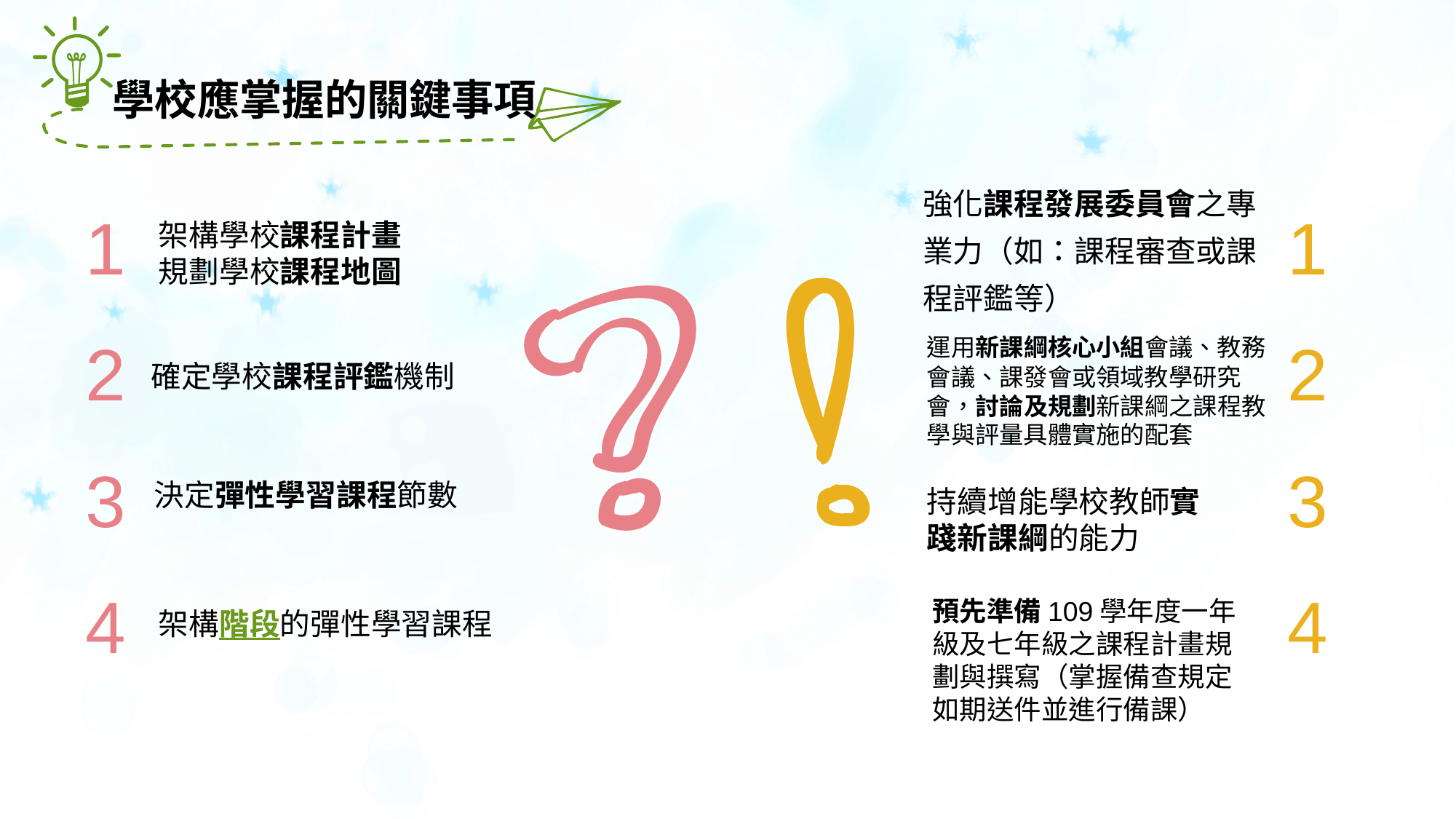

學校應掌握的關鍵事項
強化課程發展委員會之專業力（如：課程審查或課程評鑑等）
1
1
架構學校課程計畫
規劃學校課程地圖

2
2
運用新課綱核心小組會議、教務會議、課發會或領域教學研究會，討論及規劃新課綱之課程教學與評量具體實施的配套
確定學校課程評鑑機制
3
3
決定彈性學習課程節數
持續增能學校教師實踐新課綱的能力
4
4
架構階段的彈性學習課程

預先準備109學年度一年級及七年級之課程計畫規劃與撰寫（掌握備查規定如期送件並進行備課）